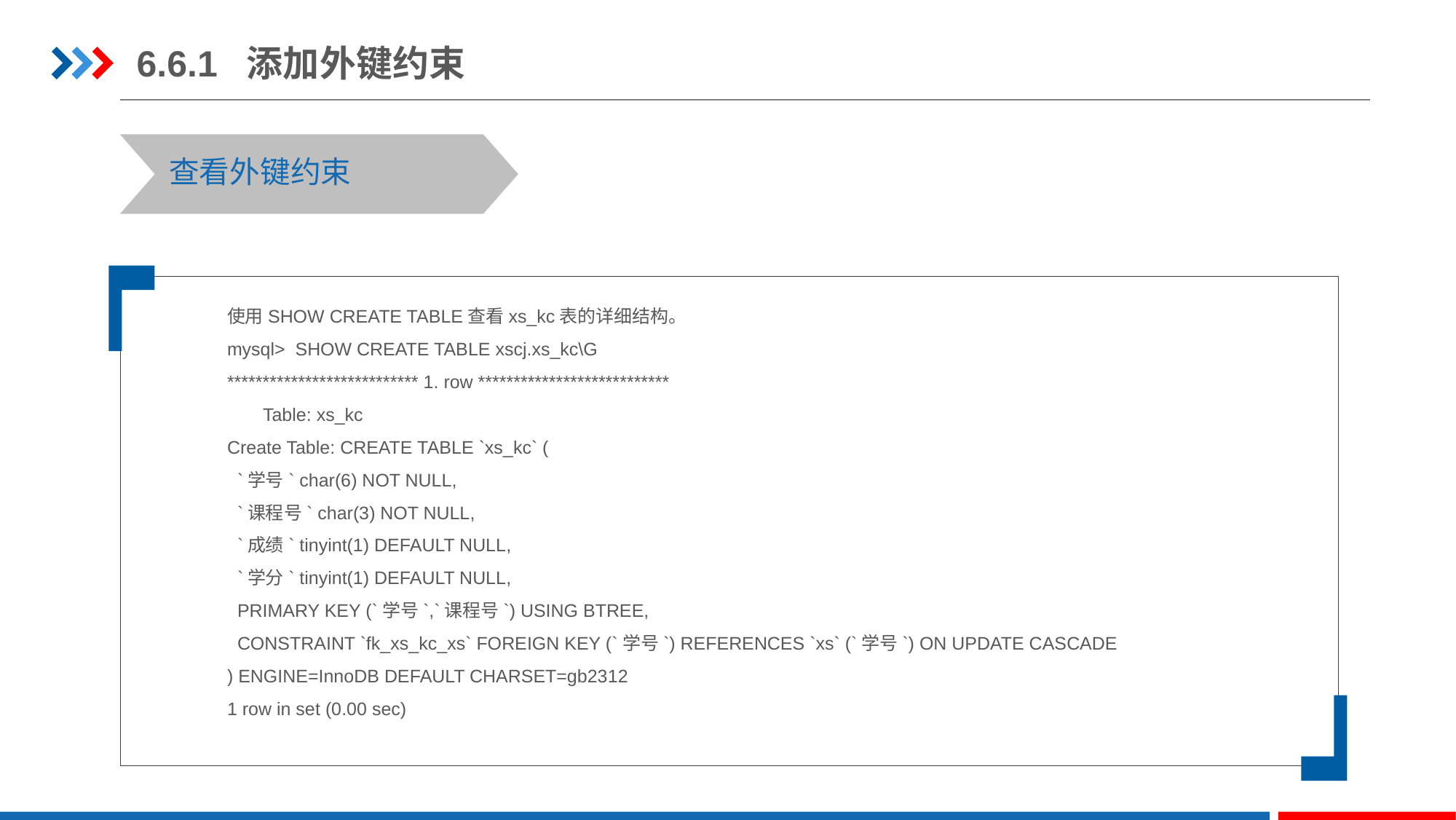

6.6.1  添加外键约束

查看外键约束

使用SHOW CREATE TABLE查看xs_kc表的详细结构。
mysql>  SHOW CREATE TABLE xscj.xs_kc\G
*************************** 1. row ***************************
       Table: xs_kc
Create Table: CREATE TABLE `xs_kc` (
  `学号` char(6) NOT NULL,
  `课程号` char(3) NOT NULL,
  `成绩` tinyint(1) DEFAULT NULL,
  `学分` tinyint(1) DEFAULT NULL,
  PRIMARY KEY (`学号`,`课程号`) USING BTREE,
  CONSTRAINT `fk_xs_kc_xs` FOREIGN KEY (`学号`) REFERENCES `xs` (`学号`) ON UPDATE CASCADE
) ENGINE=InnoDB DEFAULT CHARSET=gb2312
1 row in set (0.00 sec)